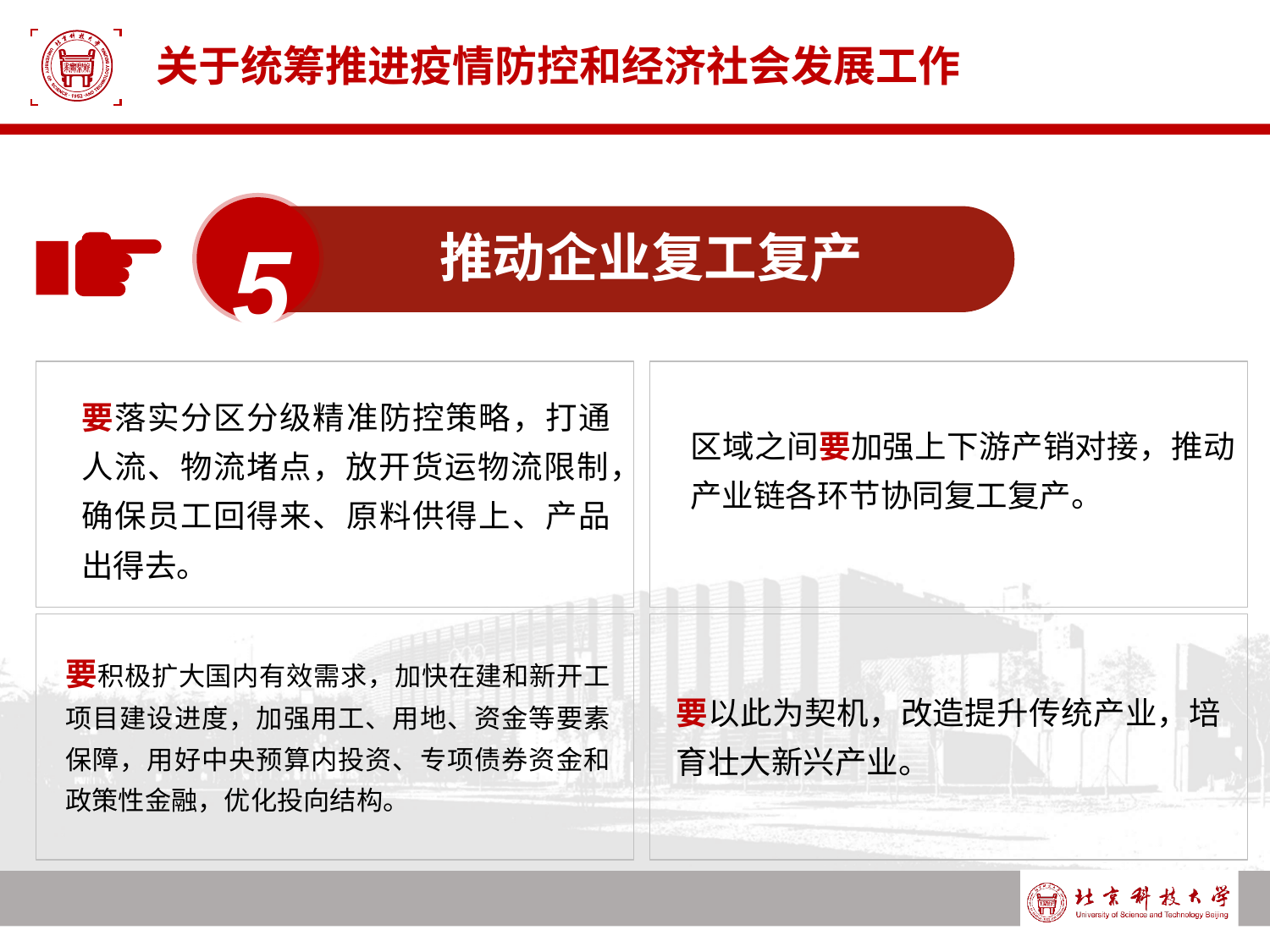

# 关于统筹推进疫情防控和经济社会发展工作
5

推动企业复工复产

要落实分区分级精准防控策略，打通人流、物流堵点，放开货运物流限制，确保员工回得来、原料供得上、产品出得去。
区域之间要加强上下游产销对接，推动产业链各环节协同复工复产。

要积极扩大国内有效需求，加快在建和新开工项目建设进度，加强用工、用地、资金等要素保障，用好中央预算内投资、专项债券资金和政策性金融，优化投向结构。
要以此为契机，改造提升传统产业，培育壮大新兴产业。